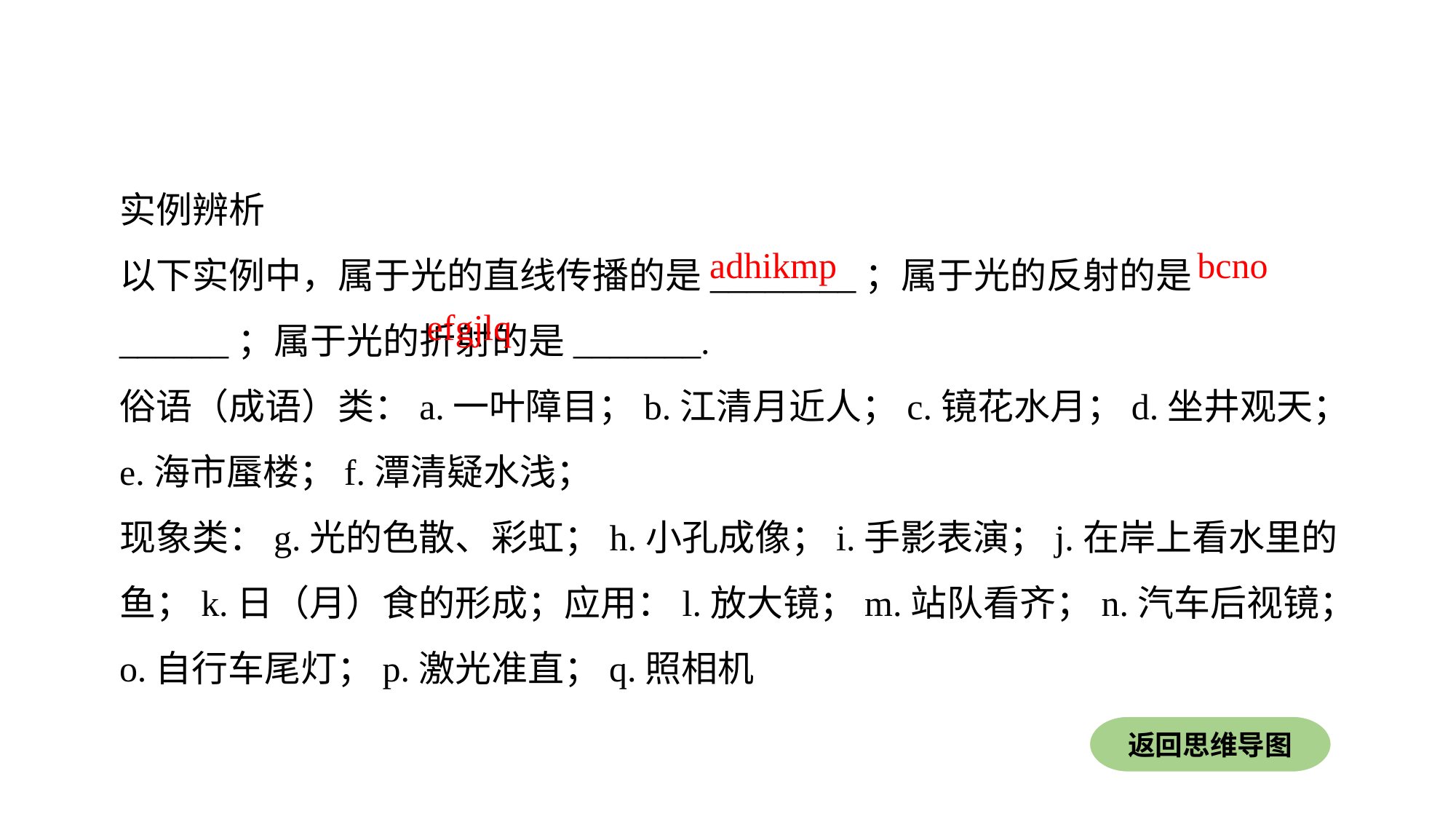

实例辨析
以下实例中，属于光的直线传播的是________；属于光的反射的是______；属于光的折射的是_______.
俗语（成语）类：a.一叶障目；b.江清月近人；c.镜花水月；d.坐井观天；
e.海市蜃楼；f.潭清疑水浅；
现象类：g.光的色散、彩虹；h.小孔成像；i.手影表演；j.在岸上看水里的鱼；k.日（月）食的形成；应用：l.放大镜；m.站队看齐；n.汽车后视镜；
o.自行车尾灯；p.激光准直；q.照相机
adhikmp
bcno
efgjlq
返回思维导图